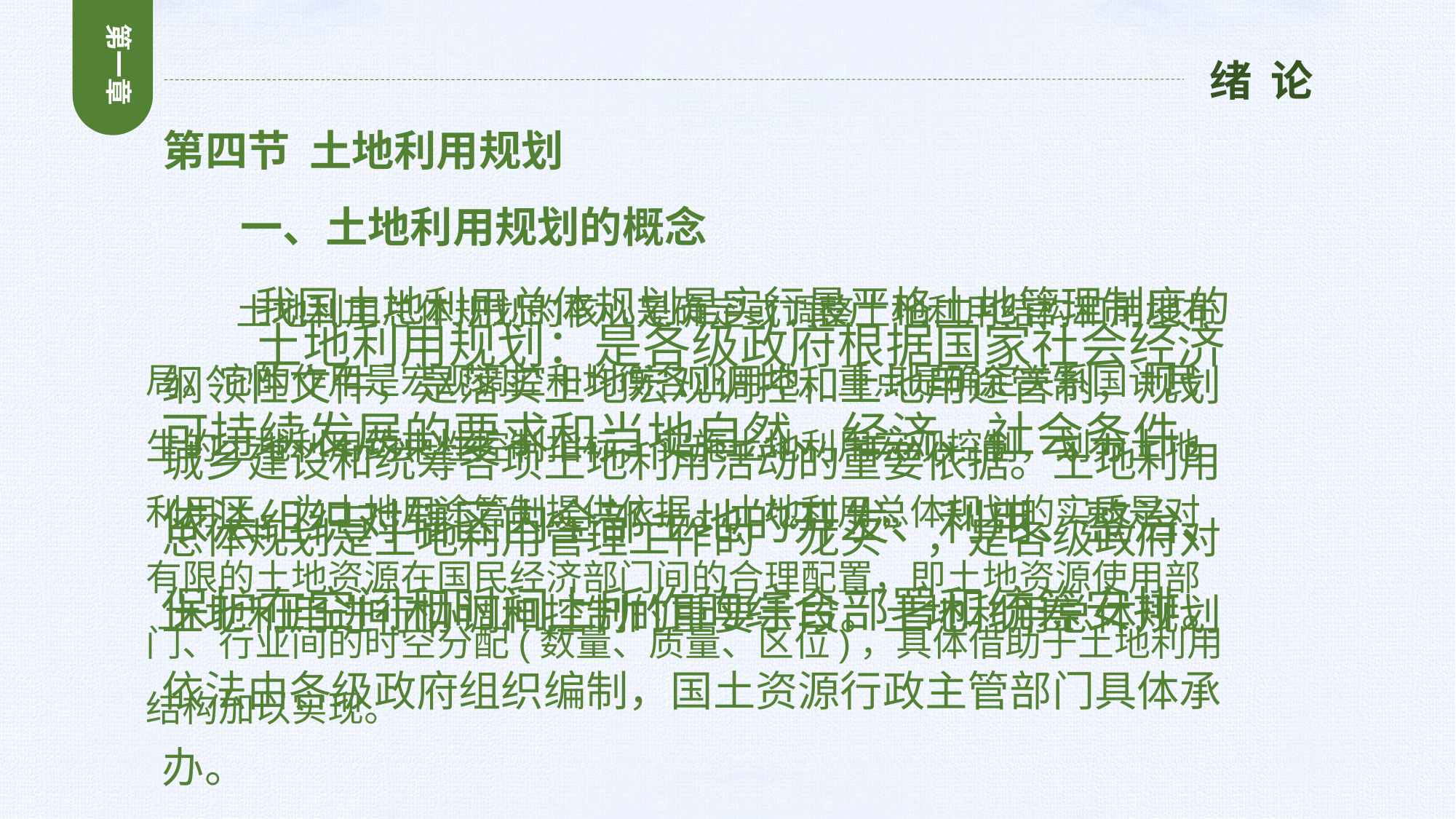

第一章
绪  论
第四节  土地利用规划
       一、土地利用规划的概念

       我国土地利用总体规划是实行最严格土地管理制度的纲领性文件，是落实土地宏观调控和土地用途管制，规划城乡建设和统筹各项土地利用活动的重要依据。土地利用总体规划是土地利用管理工作的“龙头”，是各级政府对土地利用进行协调和控制的重要手段。土地利用总体规划依法由各级政府组织编制，国土资源行政主管部门具体承办。

       土地利用总体规划的核心是确定或调整土地利用结构和用地布局。它的作用是宏观调控和均衡各业用地，重点是确定关系国计民生的土地利用约束性控制指标，实施土地利用宏观控制，划分土地利用区，为土地用途管制提供依据。土地利用总体规划的实质是对有限的土地资源在国民经济部门间的合理配置，即土地资源使用部门、行业间的时空分配(数量、质量、区位)，具体借助于土地利用结构加以实现。

       土地利用规划：是各级政府根据国家社会经济可持续发展的要求和当地自然、经济、社会条件，依法组织对辖区内全部土地的开发、利用、整治、保护在空间和时间上所作的综合部署和统筹安排。